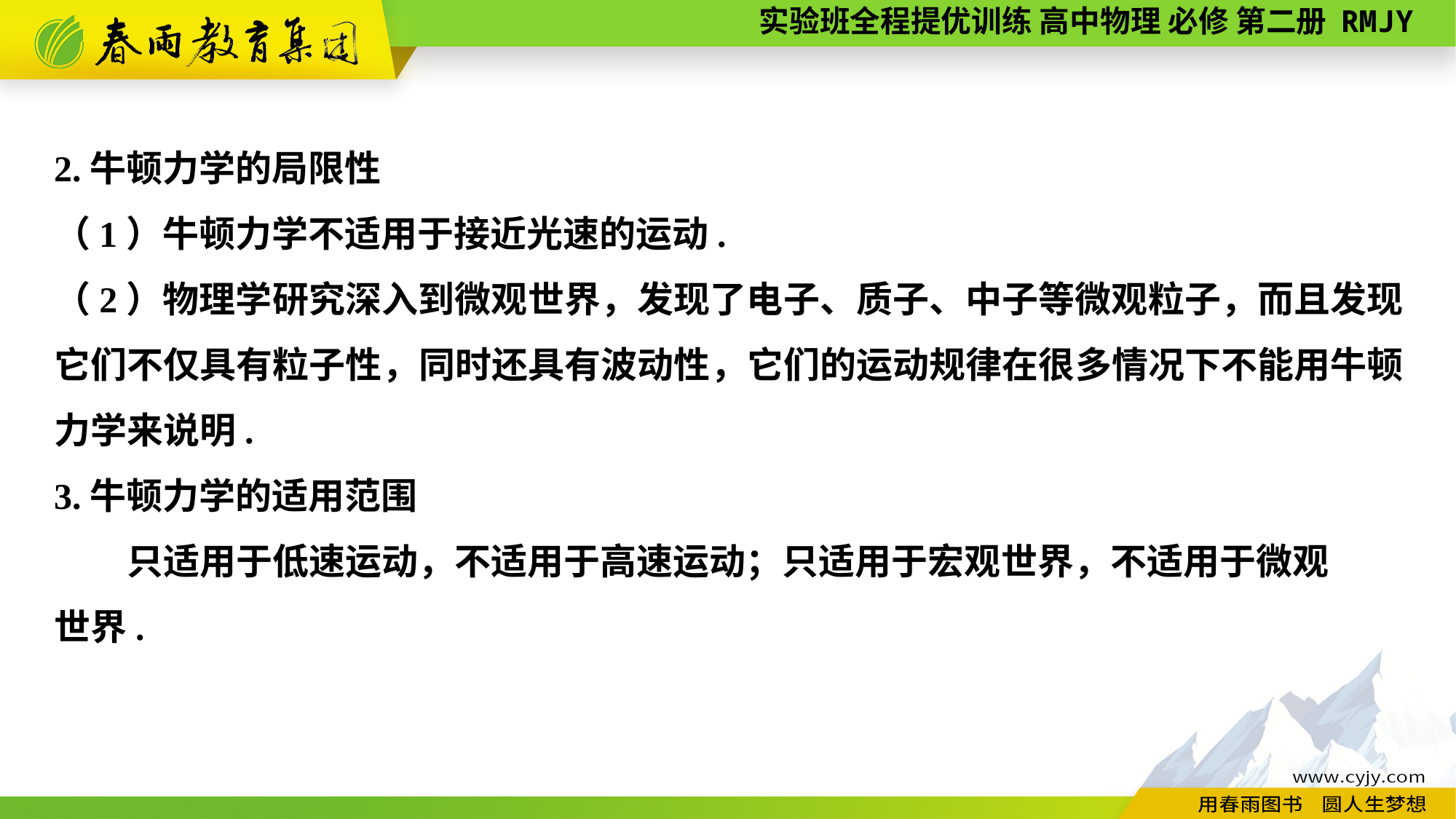

2.牛顿力学的局限性
（1）牛顿力学不适用于接近光速的运动.
（2）物理学研究深入到微观世界，发现了电子、质子、中子等微观粒子，而且发现它们不仅具有粒子性，同时还具有波动性，它们的运动规律在很多情况下不能用牛顿力学来说明.
3.牛顿力学的适用范围
只适用于低速运动，不适用于高速运动；只适用于宏观世界，不适用于微观
世界.